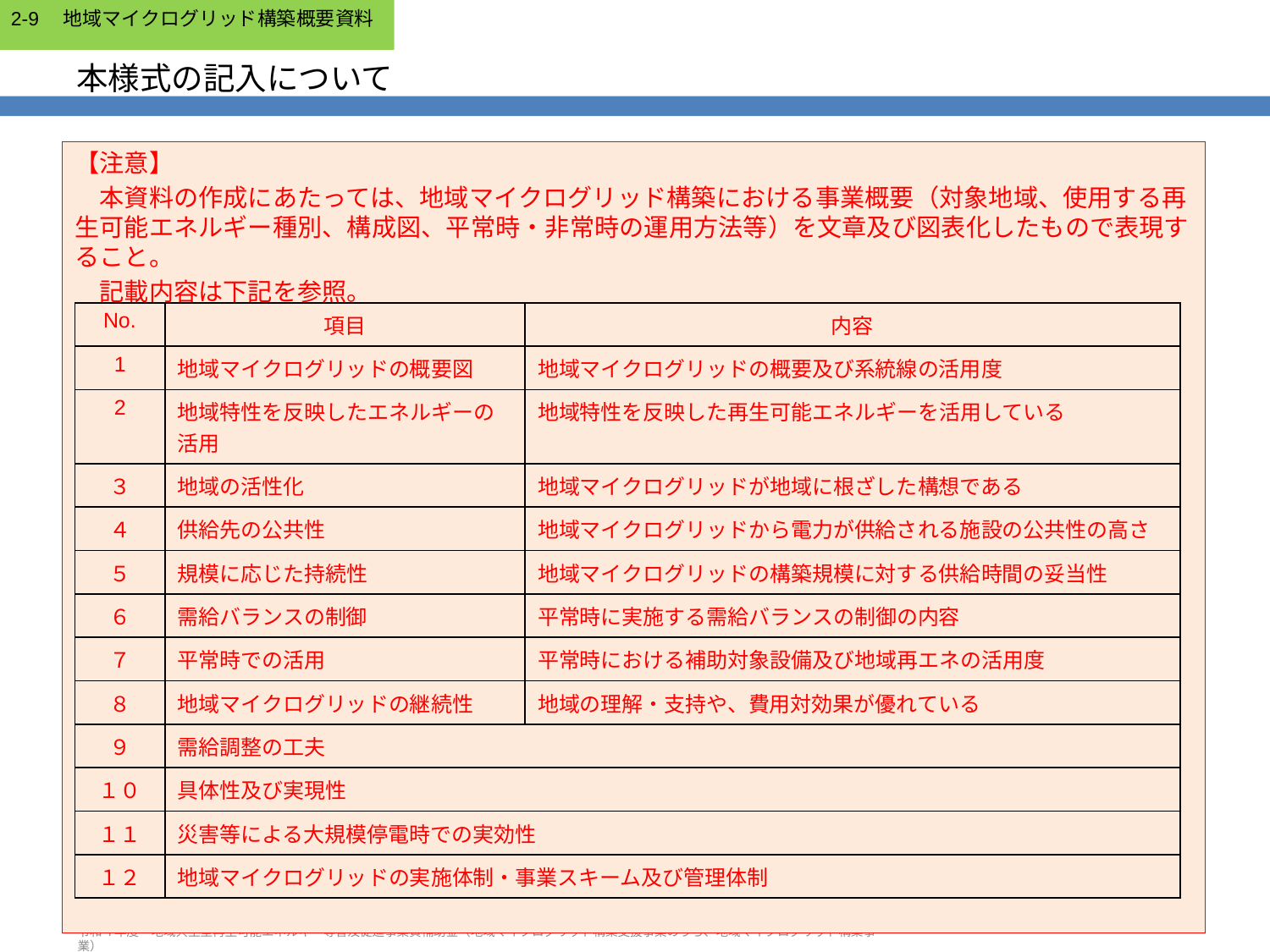

2-9　地域マイクログリッド構築概要資料
# 本様式の記入について
【注意】
　本資料の作成にあたっては、地域マイクログリッド構築における事業概要（対象地域、使用する再生可能エネルギー種別、構成図、平常時・非常時の運用方法等）を文章及び図表化したもので表現すること。
　記載内容は下記を参照。

| No. | 項目 | 内容 |
| --- | --- | --- |
| 1 | 地域マイクログリッドの概要図 | 地域マイクログリッドの概要及び系統線の活用度 |
| 2 | 地域特性を反映したエネルギーの活用 | 地域特性を反映した再生可能エネルギーを活用している |
| ３ | 地域の活性化 | 地域マイクログリッドが地域に根ざした構想である |
| ４ | 供給先の公共性 | 地域マイクログリッドから電力が供給される施設の公共性の高さ |
| ５ | 規模に応じた持続性 | 地域マイクログリッドの構築規模に対する供給時間の妥当性 |
| ６ | 需給バランスの制御 | 平常時に実施する需給バランスの制御の内容 |
| ７ | 平常時での活用 | 平常時における補助対象設備及び地域再エネの活用度 |
| ８ | 地域マイクログリッドの継続性 | 地域の理解・支持や、費用対効果が優れている |
| ９ | 需給調整の工夫 |  |
| １０ | 具体性及び実現性 |  |
| １１ | 災害等による大規模停電時での実効性 |  |
| １２ | 地域マイクログリッドの実施体制・事業スキーム及び管理体制 |  |
1